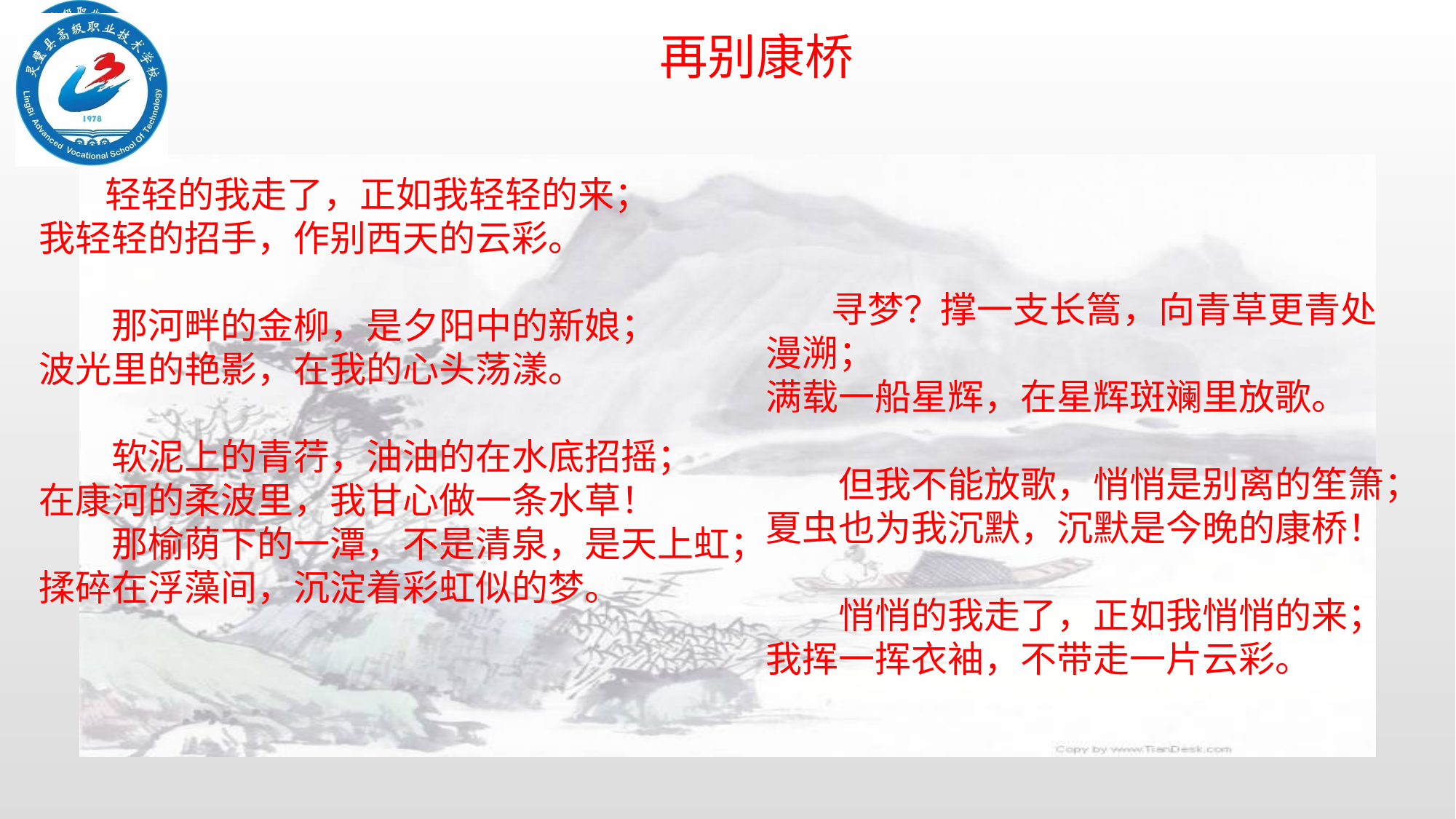

再别康桥
       轻轻的我走了，正如我轻轻的来；
我轻轻的招手，作别西天的云彩。

　　那河畔的金柳，是夕阳中的新娘；
波光里的艳影，在我的心头荡漾。

　　软泥上的青荇，油油的在水底招摇；
在康河的柔波里，我甘心做一条水草！
　　那榆荫下的一潭，不是清泉，是天上虹；
揉碎在浮藻间，沉淀着彩虹似的梦。

       寻梦？撑一支长篙，向青草更青处漫溯；
满载一船星辉，在星辉斑斓里放歌。

　　但我不能放歌，悄悄是别离的笙箫；
夏虫也为我沉默，沉默是今晚的康桥！

　　悄悄的我走了，正如我悄悄的来；
我挥一挥衣袖，不带走一片云彩。